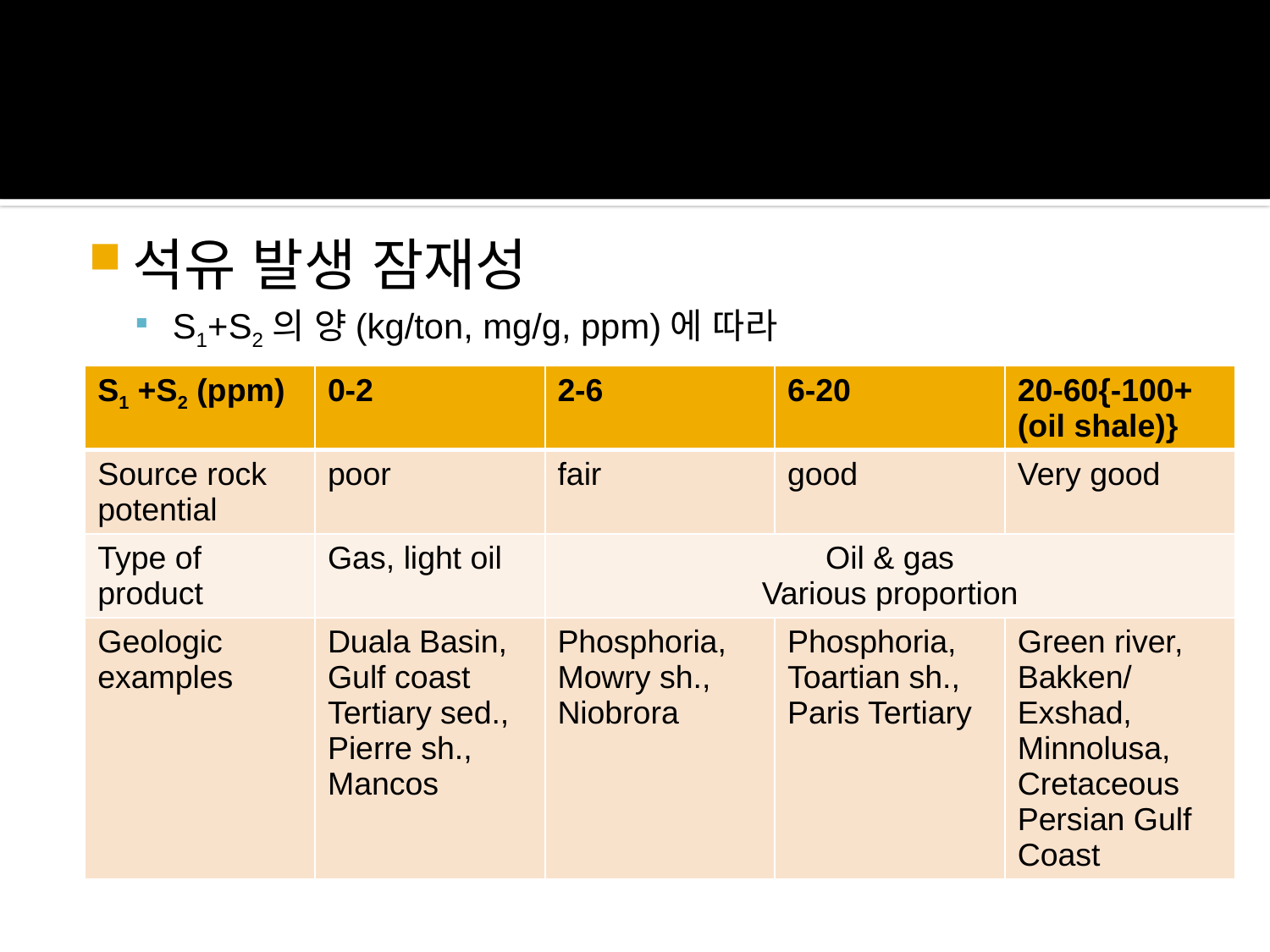

석유 발생 잠재성
S1+S2의 양(kg/ton, mg/g, ppm)에 따라
| S1 +S2 (ppm) | 0-2 | 2-6 | 6-20 | 20-60{-100+ (oil shale)} |
| --- | --- | --- | --- | --- |
| Source rock potential | poor | fair | good | Very good |
| Type of product | Gas, light oil | Oil & gas Various proportion |  |  |
| Geologic examples | Duala Basin, Gulf coast Tertiary sed., Pierre sh., Mancos | Phosphoria, Mowry sh., Niobrora | Phosphoria, Toartian sh., Paris Tertiary | Green river, Bakken/ Exshad, Minnolusa, Cretaceous Persian Gulf Coast |